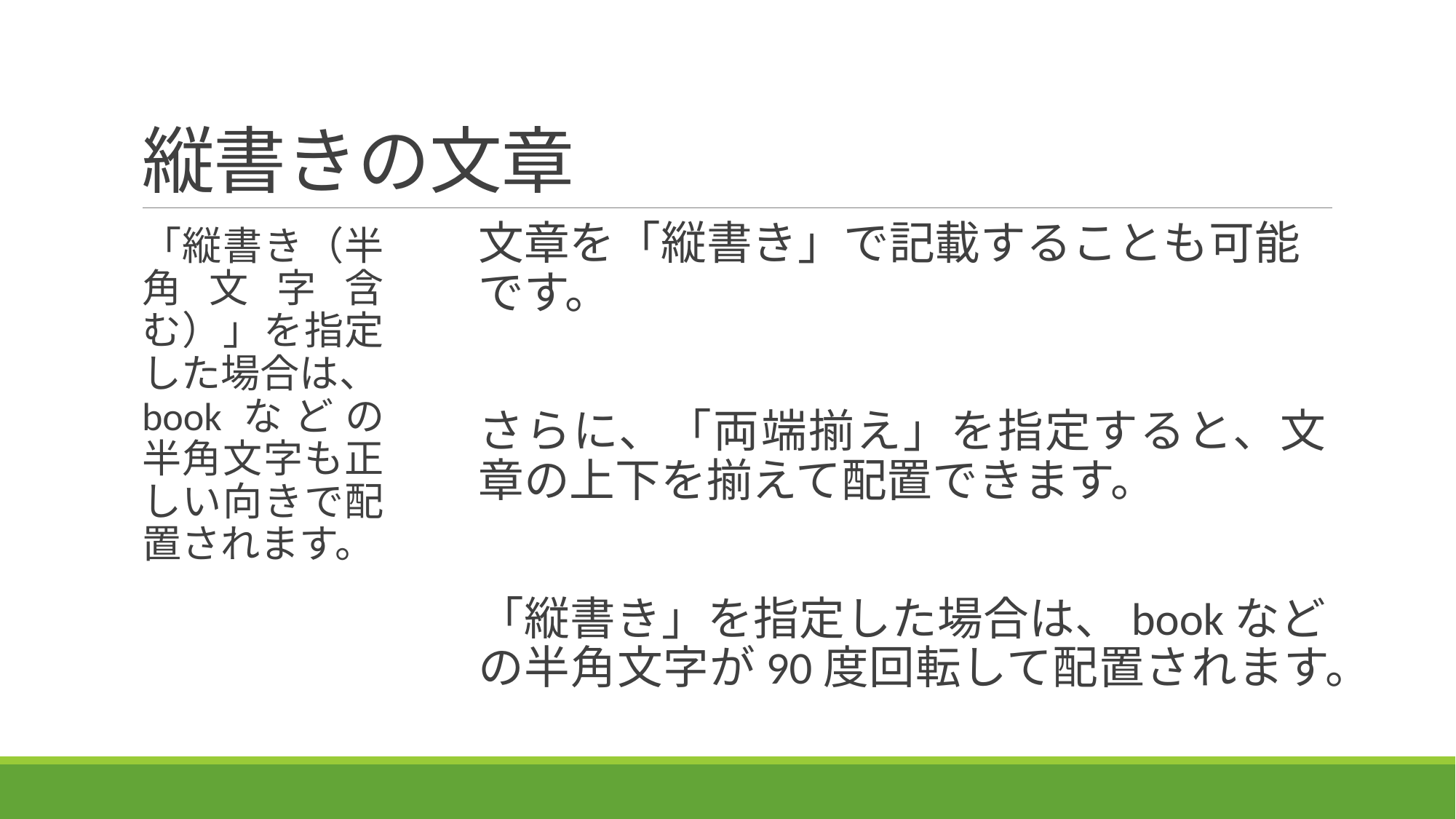

# 縦書きの文章
「縦書き（半角文字含む）」を指定した場合は、bookなどの半角文字も正しい向きで配置されます。
文章を「縦書き」で記載することも可能です。

さらに、「両端揃え」を指定すると、文章の上下を揃えて配置できます。

「縦書き」を指定した場合は、bookなどの半角文字が90度回転して配置されます。